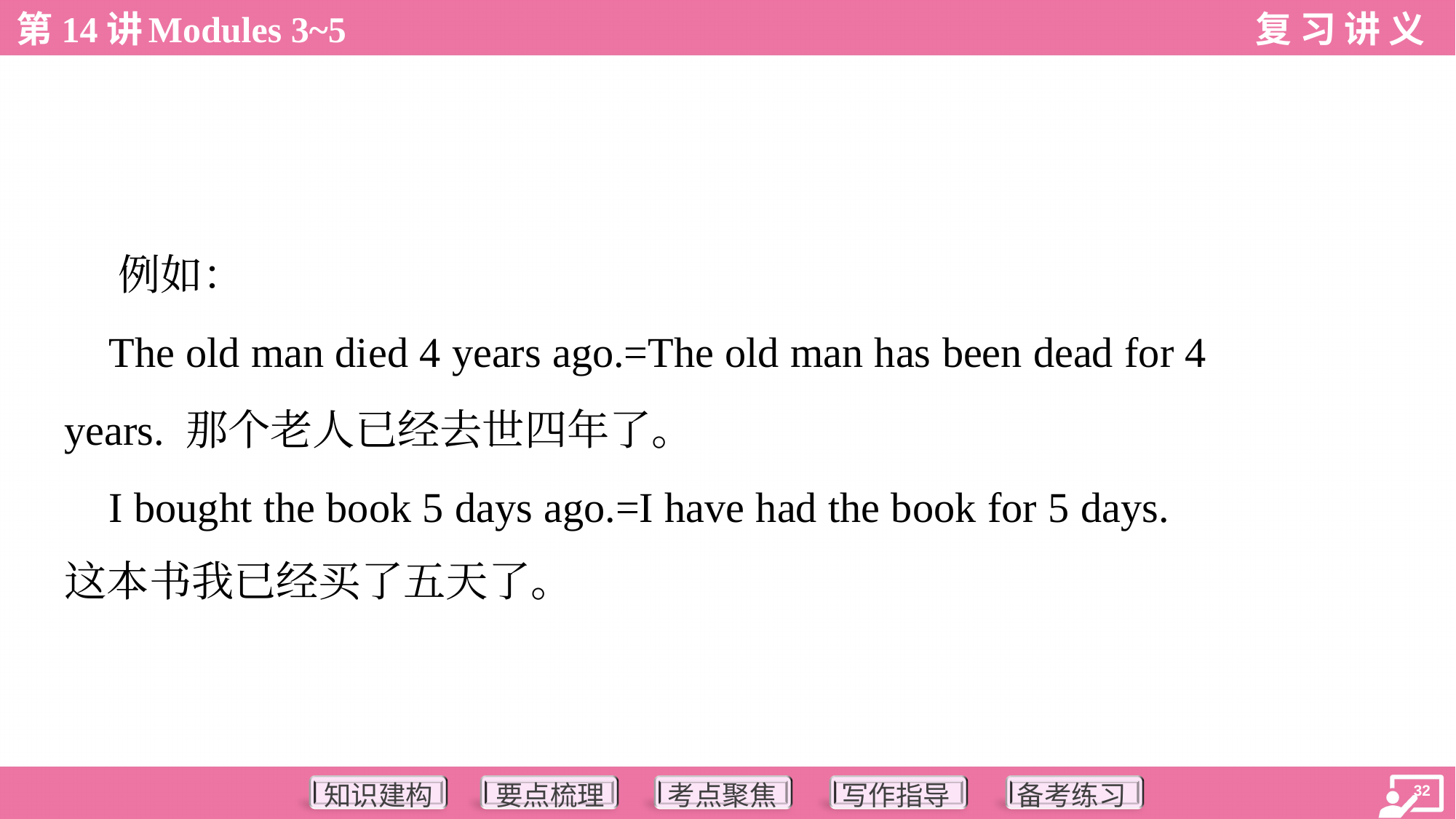

例如：
    The old man died 4 years ago.=The old man has been dead for 4
years. 那个老人已经去世四年了。
    I bought the book 5 days ago.=I have had the book for 5 days.
这本书我已经买了五天了。